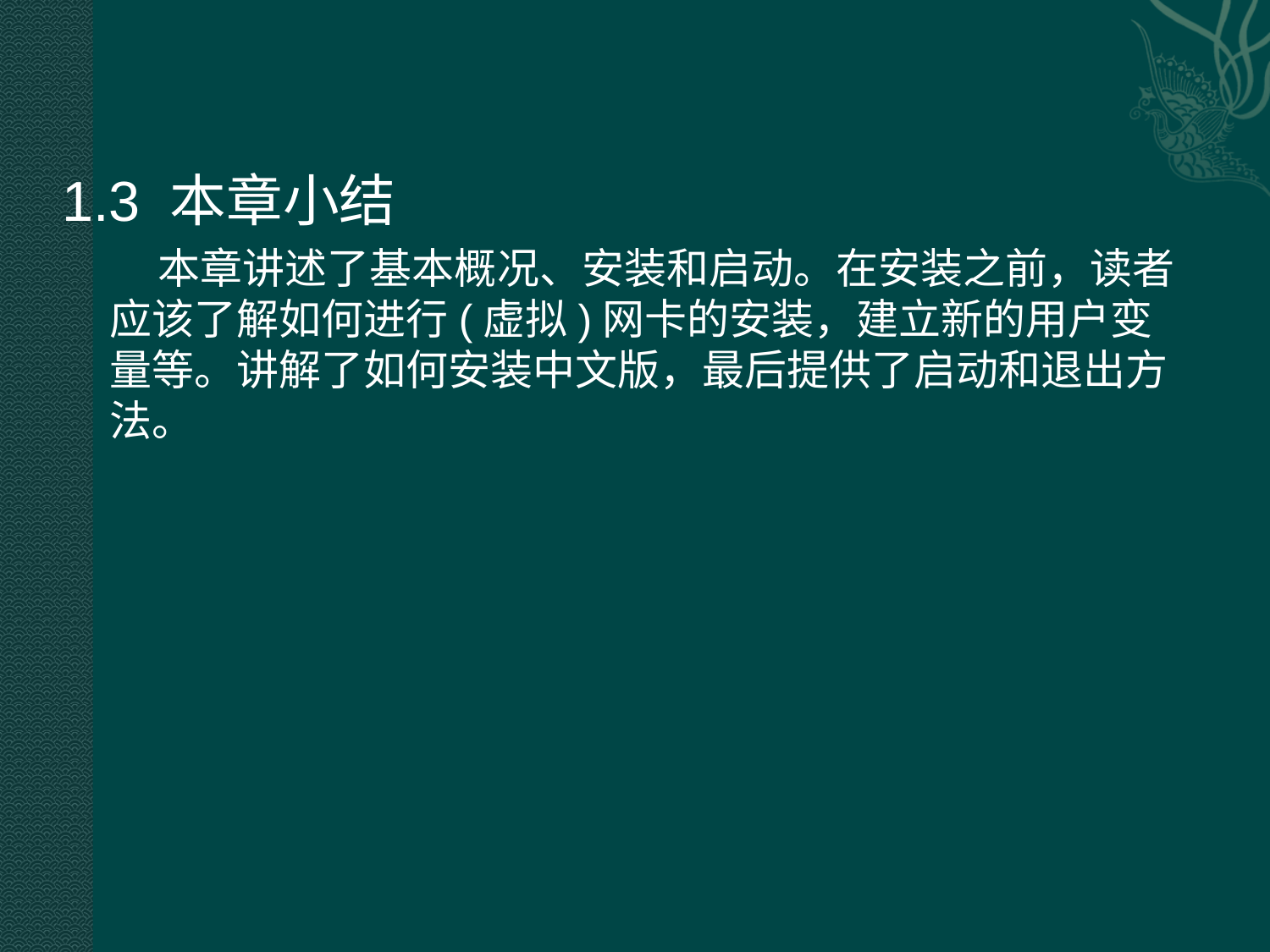

1.3 本章小结
         本章讲述了基本概况、安装和启动。在安装之前，读者应该了解如何进行(虚拟)网卡的安装，建立新的用户变量等。讲解了如何安装中文版，最后提供了启动和退出方法。